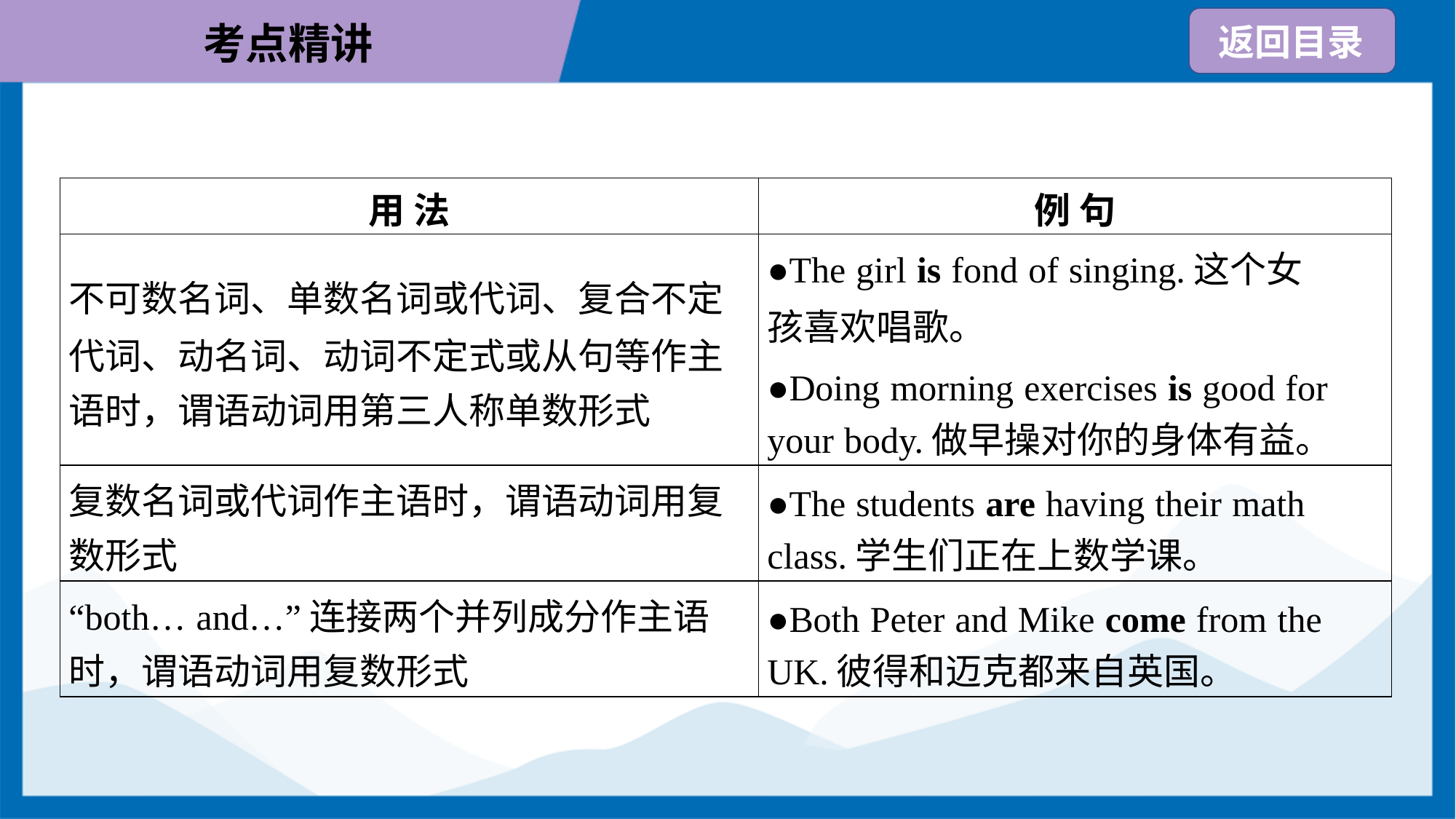

| 用 法 | 例 句 |
| --- | --- |
| 不可数名词、单数名词或代词、复合不定 代词、动名词、动词不定式或从句等作主 语时，谓语动词用第三人称单数形式 | ●The girl is fond of singing.这个女 孩喜欢唱歌。 ●Doing morning exercises is good for your body.做早操对你的身体有益。 |
| 复数名词或代词作主语时，谓语动词用复 数形式 | ●The students are having their math class.学生们正在上数学课。 |
| “both… and…”连接两个并列成分作主语 时，谓语动词用复数形式 | ●Both Peter and Mike come from the UK.彼得和迈克都来自英国。 |